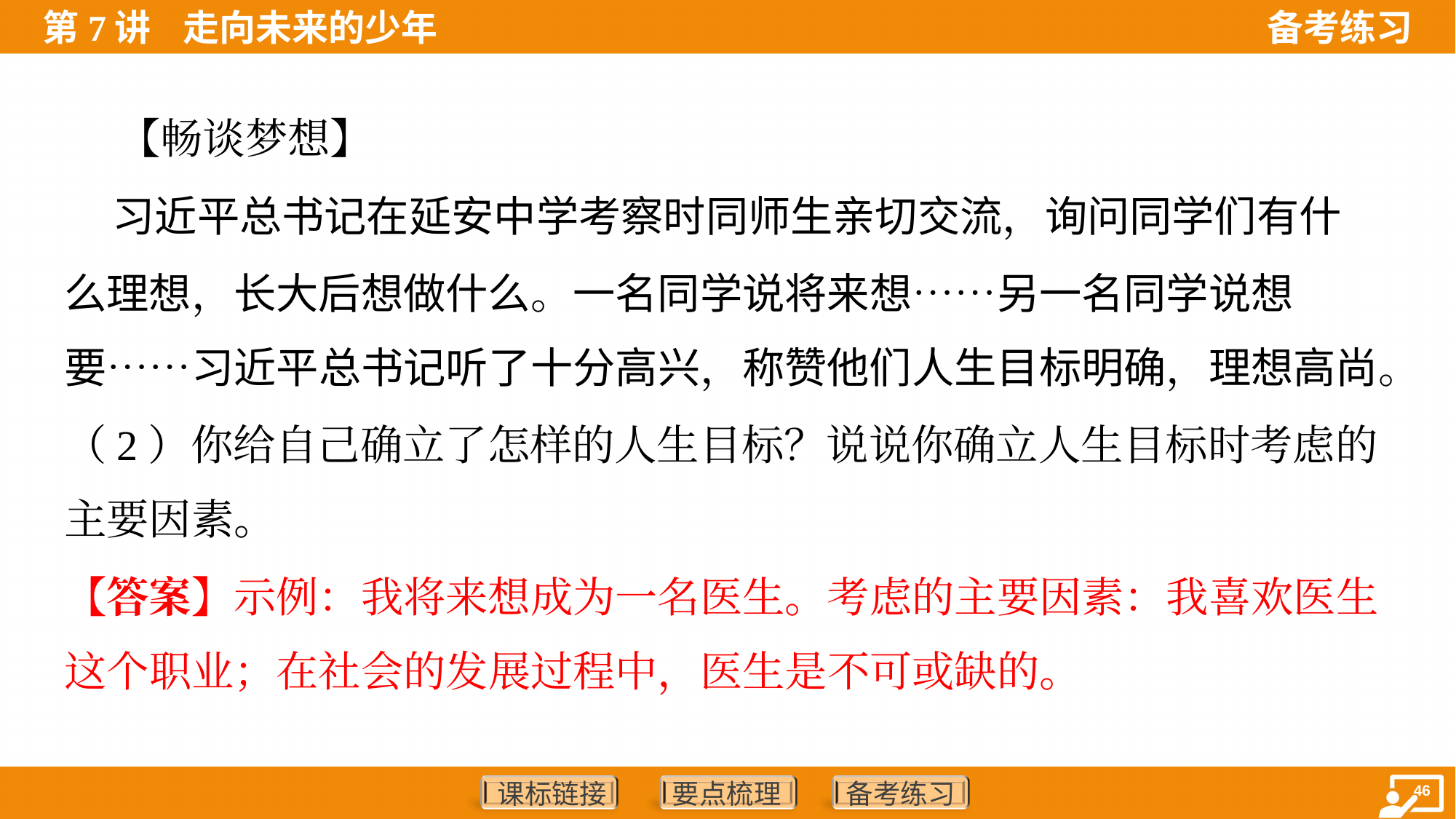

【畅谈梦想】
    习近平总书记在延安中学考察时同师生亲切交流，询问同学们有什
么理想，长大后想做什么。一名同学说将来想……另一名同学说想
要……习近平总书记听了十分高兴，称赞他们人生目标明确，理想高尚。
（2）你给自己确立了怎样的人生目标？说说你确立人生目标时考虑的
主要因素。
【答案】示例：我将来想成为一名医生。考虑的主要因素：我喜欢医生
这个职业；在社会的发展过程中，医生是不可或缺的。